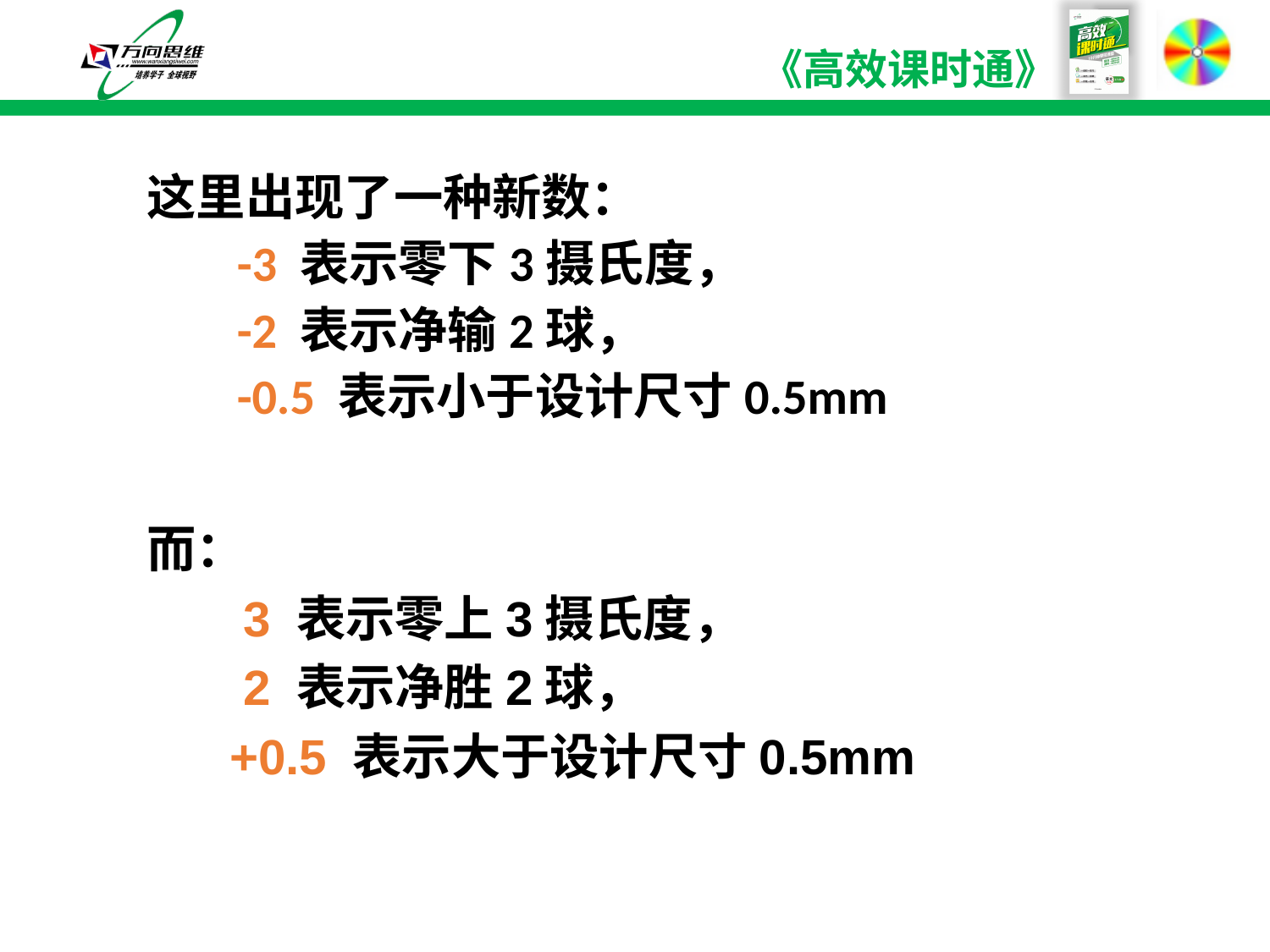

这里出现了一种新数：
        -3 表示零下3摄氏度，
        -2 表示净输2球，
        -0.5 表示小于设计尺寸0.5mm
而：
       3 表示零上3摄氏度，
       2 表示净胜2球，
      +0.5 表示大于设计尺寸0.5mm